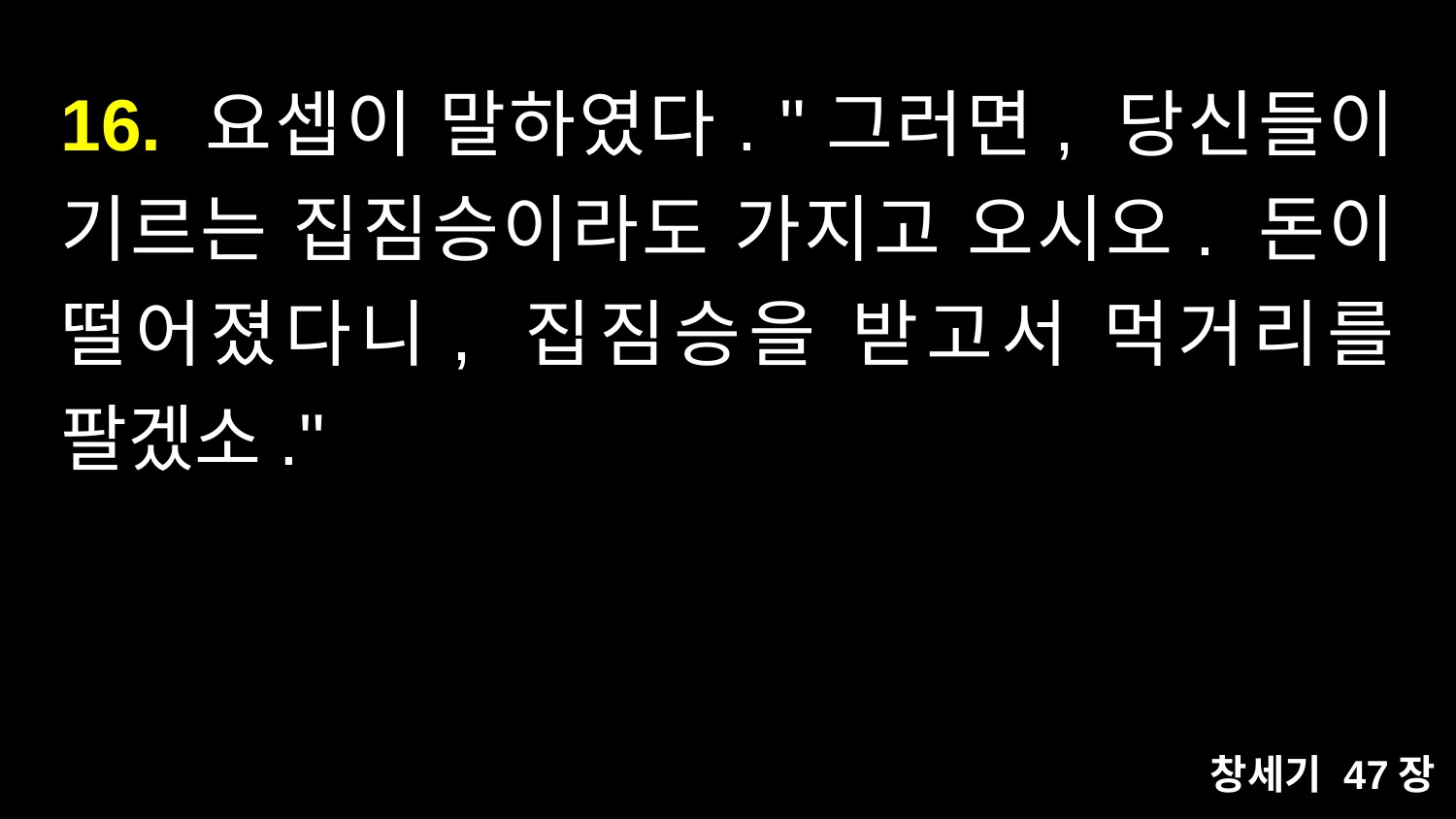

# 16. 요셉이 말하였다. "그러면, 당신들이 기르는 집짐승이라도 가지고 오시오. 돈이 떨어졌다니, 집짐승을 받고서 먹거리를 팔겠소."
창세기 47장